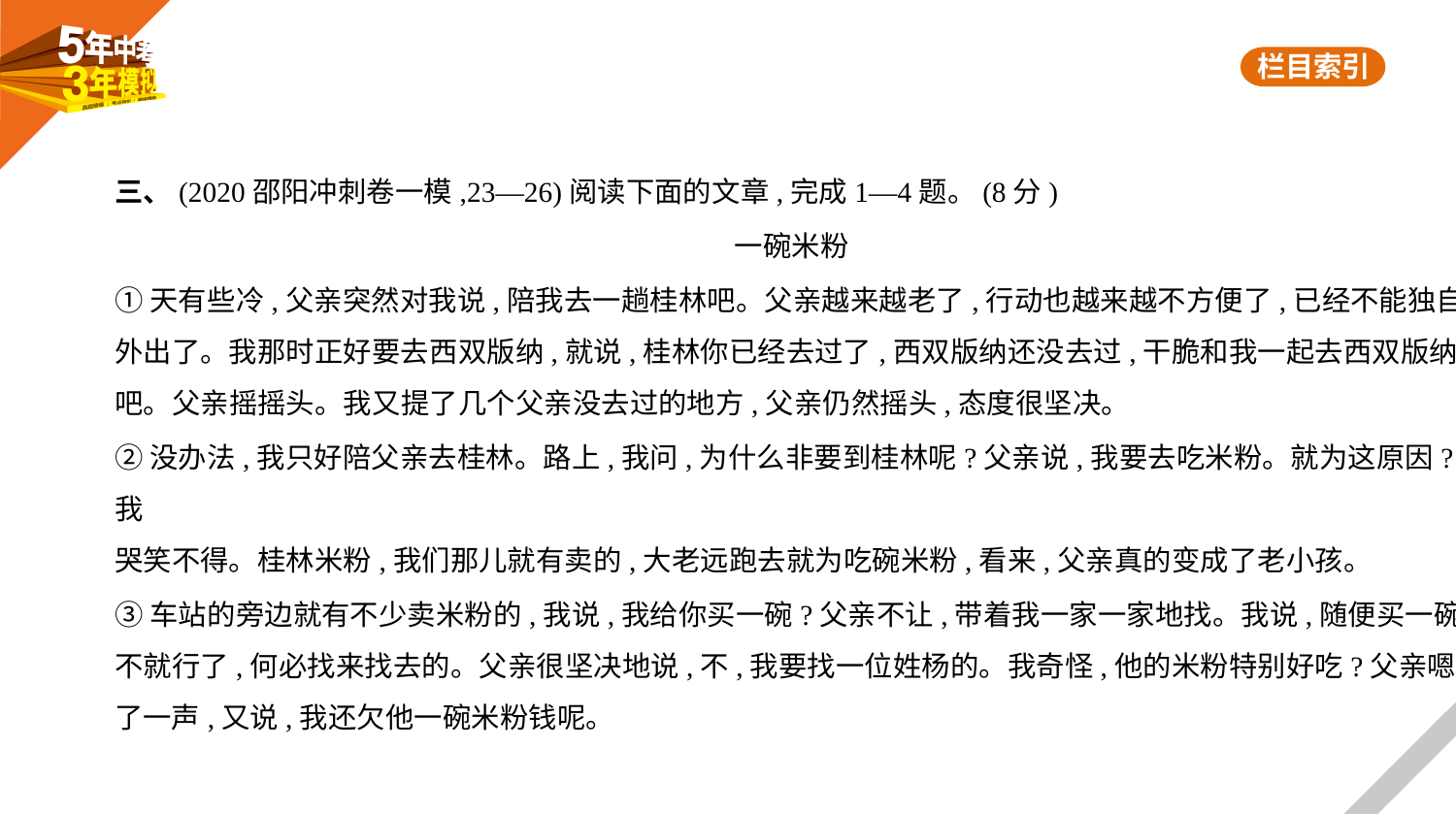

三、(2020邵阳冲刺卷一模,23—26)阅读下面的文章,完成1—4题。(8分)
一碗米粉
①天有些冷,父亲突然对我说,陪我去一趟桂林吧。父亲越来越老了,行动也越来越不方便了,已经不能独自
外出了。我那时正好要去西双版纳,就说,桂林你已经去过了,西双版纳还没去过,干脆和我一起去西双版纳
吧。父亲摇摇头。我又提了几个父亲没去过的地方,父亲仍然摇头,态度很坚决。
②没办法,我只好陪父亲去桂林。路上,我问,为什么非要到桂林呢?父亲说,我要去吃米粉。就为这原因?我
哭笑不得。桂林米粉,我们那儿就有卖的,大老远跑去就为吃碗米粉,看来,父亲真的变成了老小孩。
③车站的旁边就有不少卖米粉的,我说,我给你买一碗?父亲不让,带着我一家一家地找。我说,随便买一碗
不就行了,何必找来找去的。父亲很坚决地说,不,我要找一位姓杨的。我奇怪,他的米粉特别好吃?父亲嗯
了一声,又说,我还欠他一碗米粉钱呢。